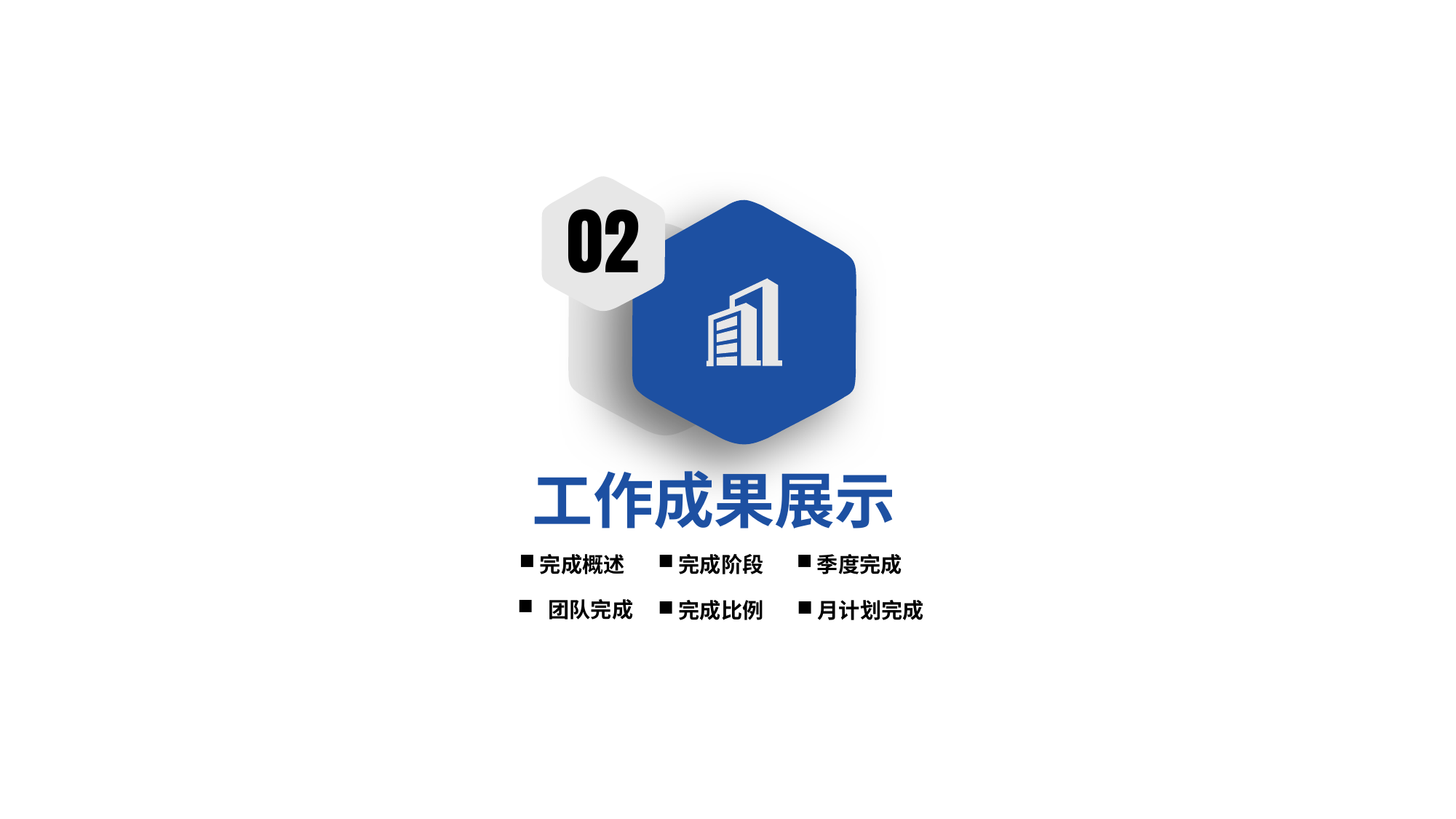

02

工作成果展示
季度完成
完成概述
完成阶段
 团队完成
完成比例
月计划完成